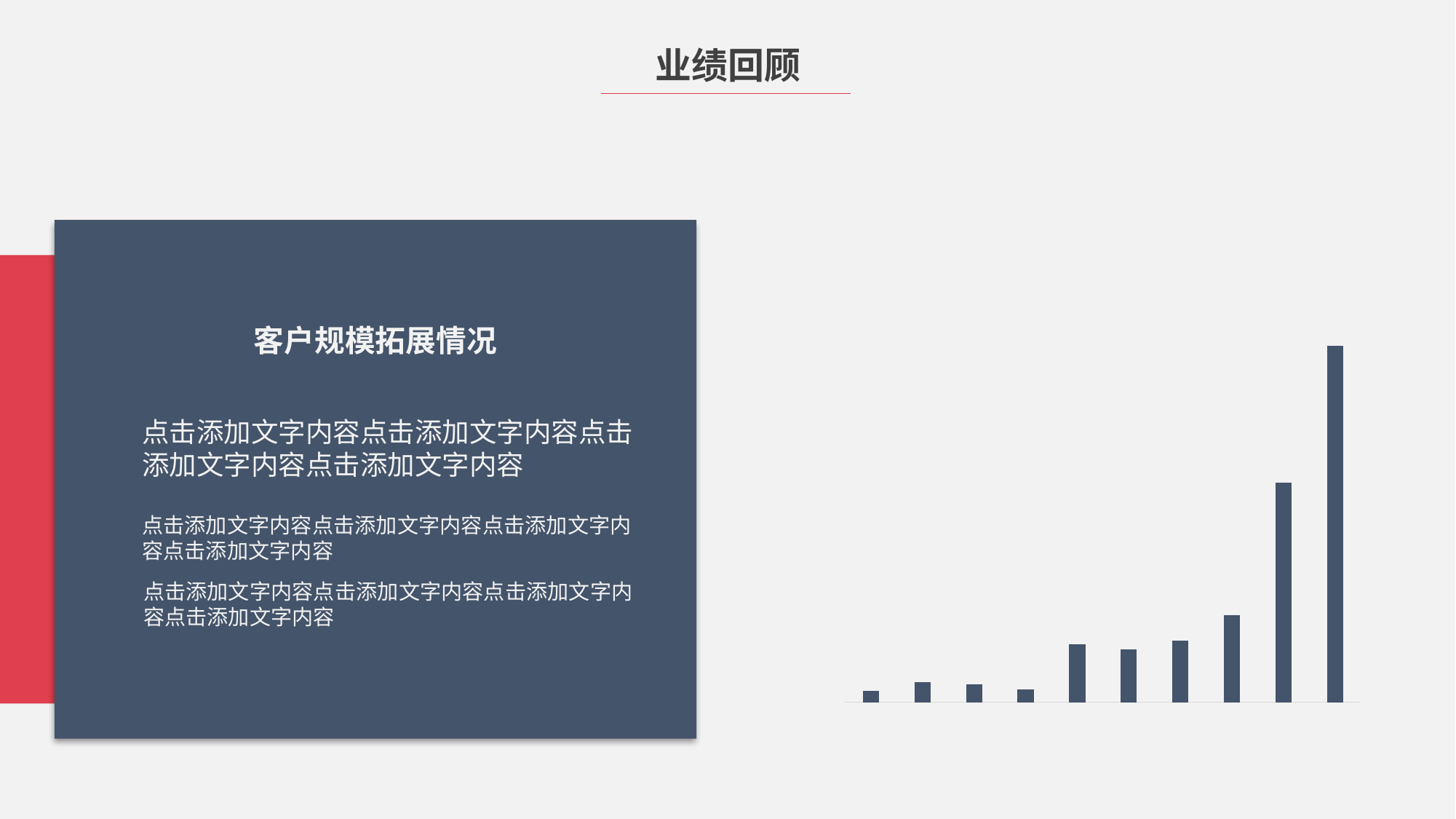

业绩回顾

### Chart: *******客户规模

| Category | 销售额 |
|---|---|
| 1月 | 44818.6 |
| 2月 | 81707.0 |
| 3月 | 72109.0 |
| 4月 | 51718.0 |
| 5月 | 231535.0 |
| 6月 | 212070.0 |
| 7月 | 247641.0 |
| 8月 | 348269.0 |
| 9月 | 877127.0 |
| 10月 | 1424155.0 |
客户规模拓展情况
点击添加文字内容点击添加文字内容点击添加文字内容点击添加文字内容
点击添加文字内容点击添加文字内容点击添加文字内容点击添加文字内容
点击添加文字内容点击添加文字内容点击添加文字内容点击添加文字内容